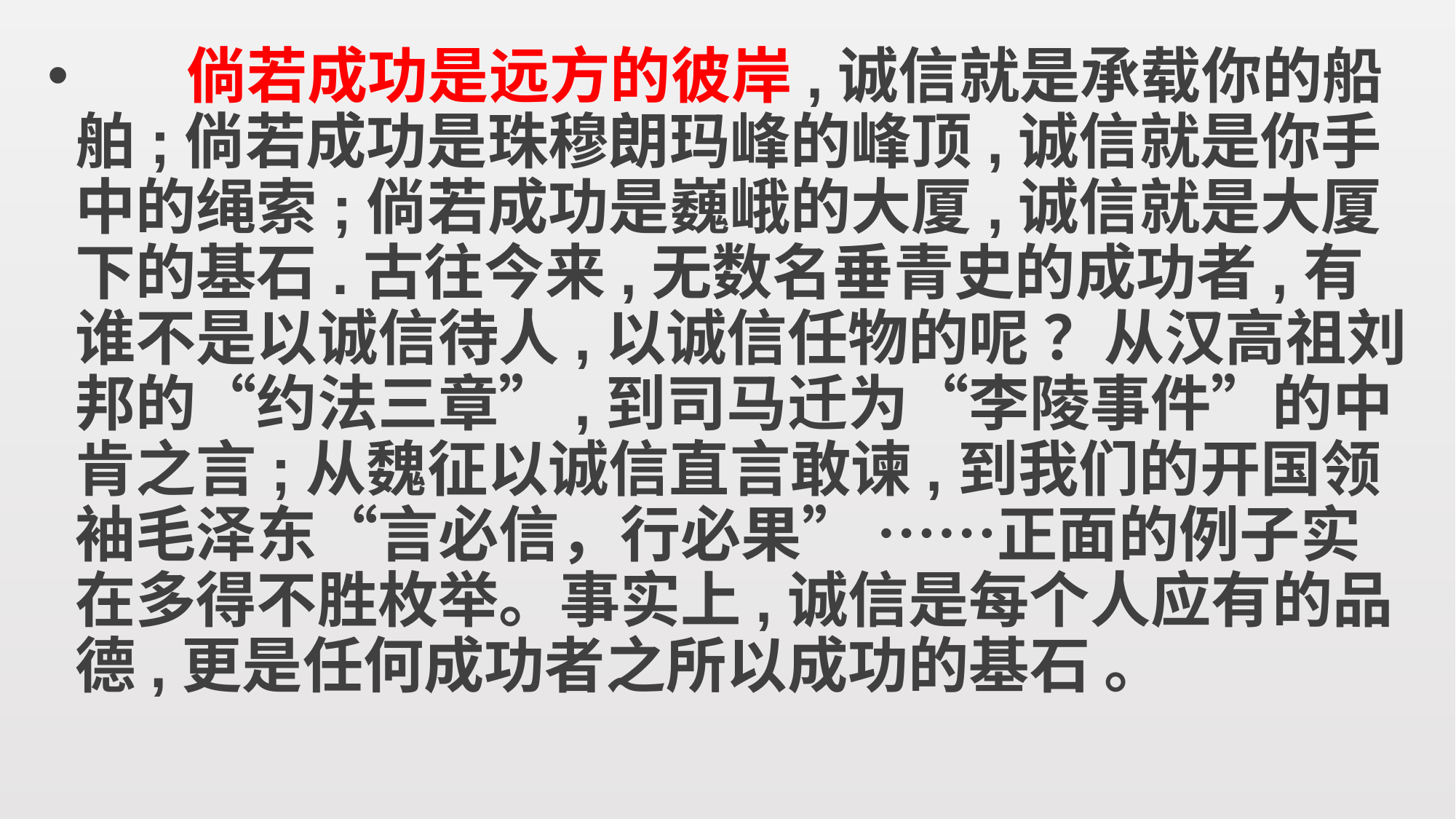

倘若成功是远方的彼岸,诚信就是承载你的船舶;倘若成功是珠穆朗玛峰的峰顶,诚信就是你手中的绳索;倘若成功是巍峨的大厦,诚信就是大厦下的基石.古往今来,无数名垂青史的成功者,有谁不是以诚信待人,以诚信任物的呢 ？从汉高祖刘邦的“约法三章”,到司马迁为“李陵事件”的中肯之言;从魏征以诚信直言敢谏,到我们的开国领袖毛泽东“言必信，行必果” ……正面的例子实在多得不胜枚举。事实上,诚信是每个人应有的品德,更是任何成功者之所以成功的基石 。